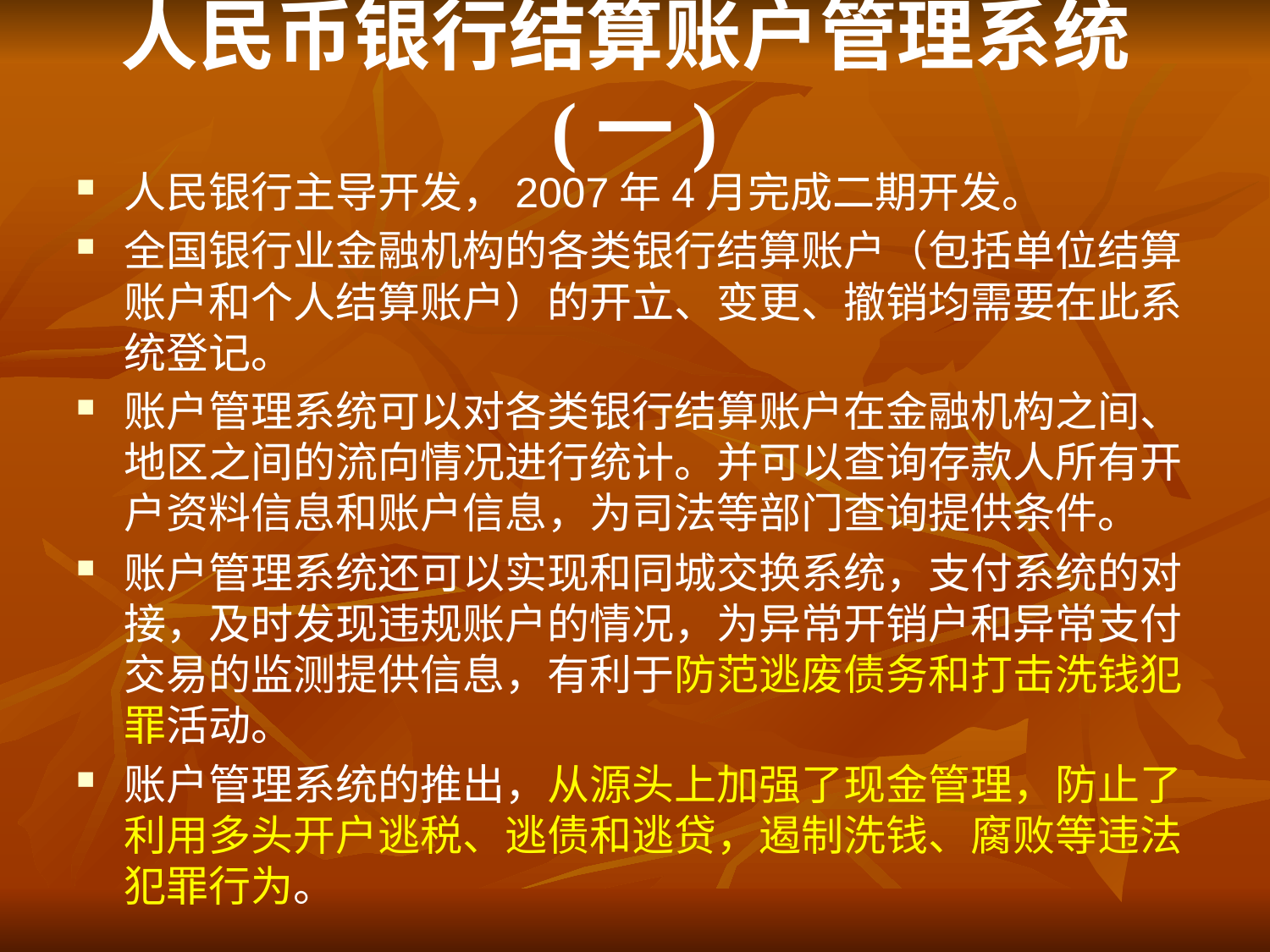

# 人民币银行结算账户管理系统(一)
人民银行主导开发，2007年4月完成二期开发。
全国银行业金融机构的各类银行结算账户（包括单位结算账户和个人结算账户）的开立、变更、撤销均需要在此系统登记。
账户管理系统可以对各类银行结算账户在金融机构之间、地区之间的流向情况进行统计。并可以查询存款人所有开户资料信息和账户信息，为司法等部门查询提供条件。
账户管理系统还可以实现和同城交换系统，支付系统的对接，及时发现违规账户的情况，为异常开销户和异常支付交易的监测提供信息，有利于防范逃废债务和打击洗钱犯罪活动。
账户管理系统的推出，从源头上加强了现金管理，防止了利用多头开户逃税、逃债和逃贷，遏制洗钱、腐败等违法犯罪行为。